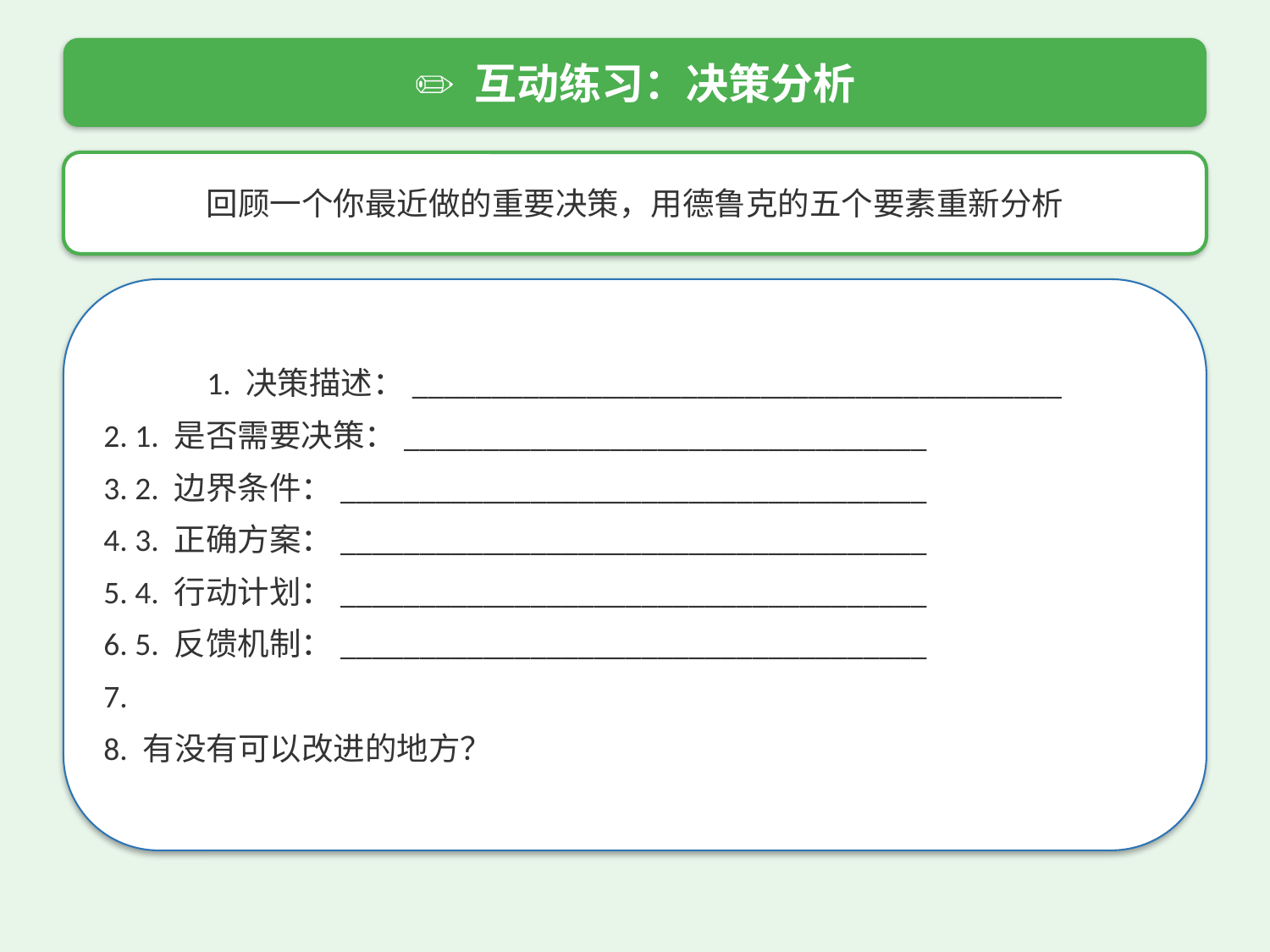

✏️ 互动练习：决策分析
回顾一个你最近做的重要决策，用德鲁克的五个要素重新分析
1. 决策描述：_________________________________________
2. 1. 是否需要决策：_________________________________
3. 2. 边界条件：_____________________________________
4. 3. 正确方案：_____________________________________
5. 4. 行动计划：_____________________________________
6. 5. 反馈机制：_____________________________________
7.
8. 有没有可以改进的地方？